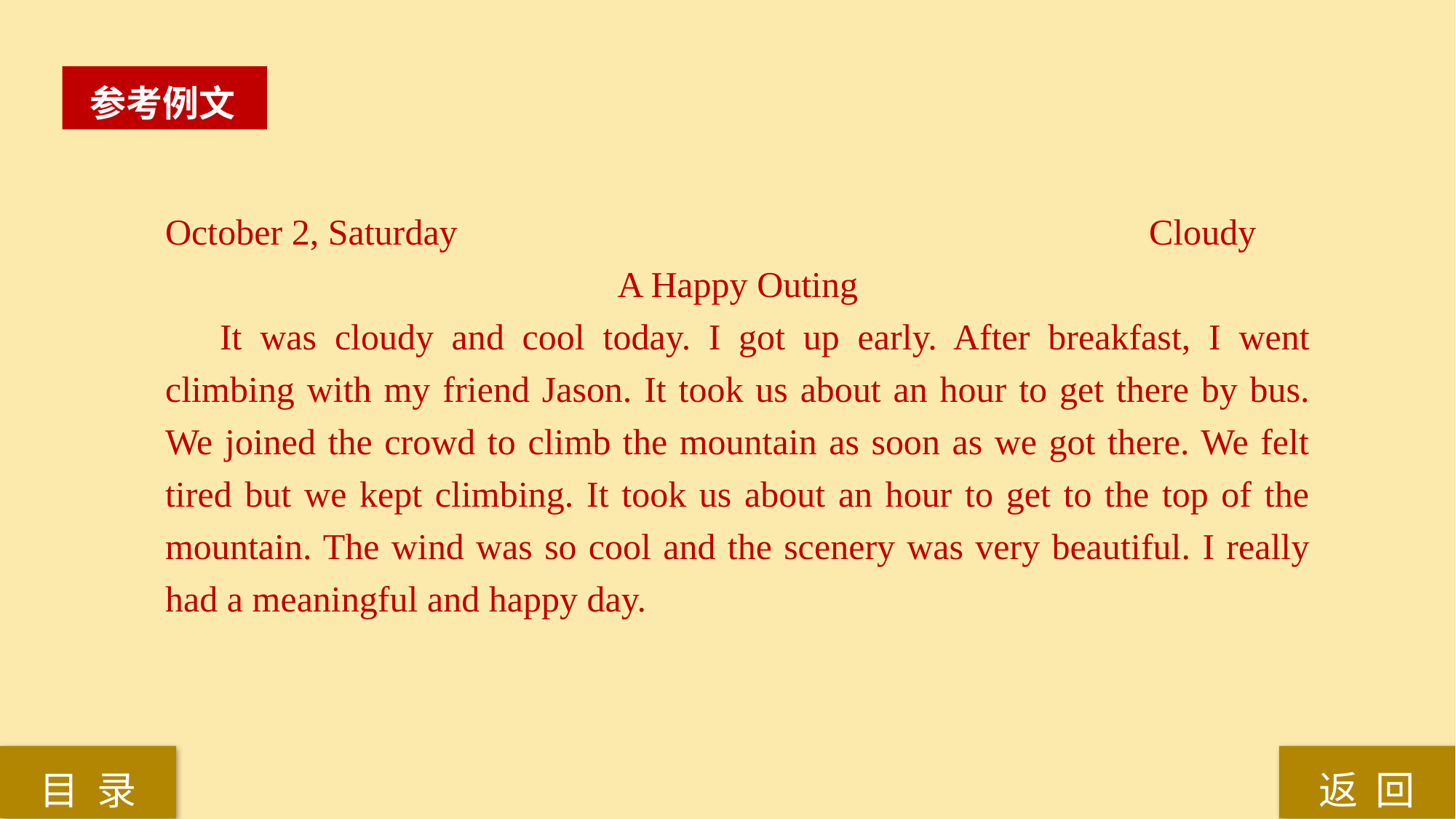

参考例文
October 2, Saturday                                                                            Cloudy
A Happy Outing
It was cloudy and cool today. I got up early. After breakfast, I went climbing with my friend Jason. It took us about an hour to get there by bus. We joined the crowd to climb the mountain as soon as we got there. We felt tired but we kept climbing. It took us about an hour to get to the top of the mountain. The wind was so cool and the scenery was very beautiful. I really had a meaningful and happy day.
返  回